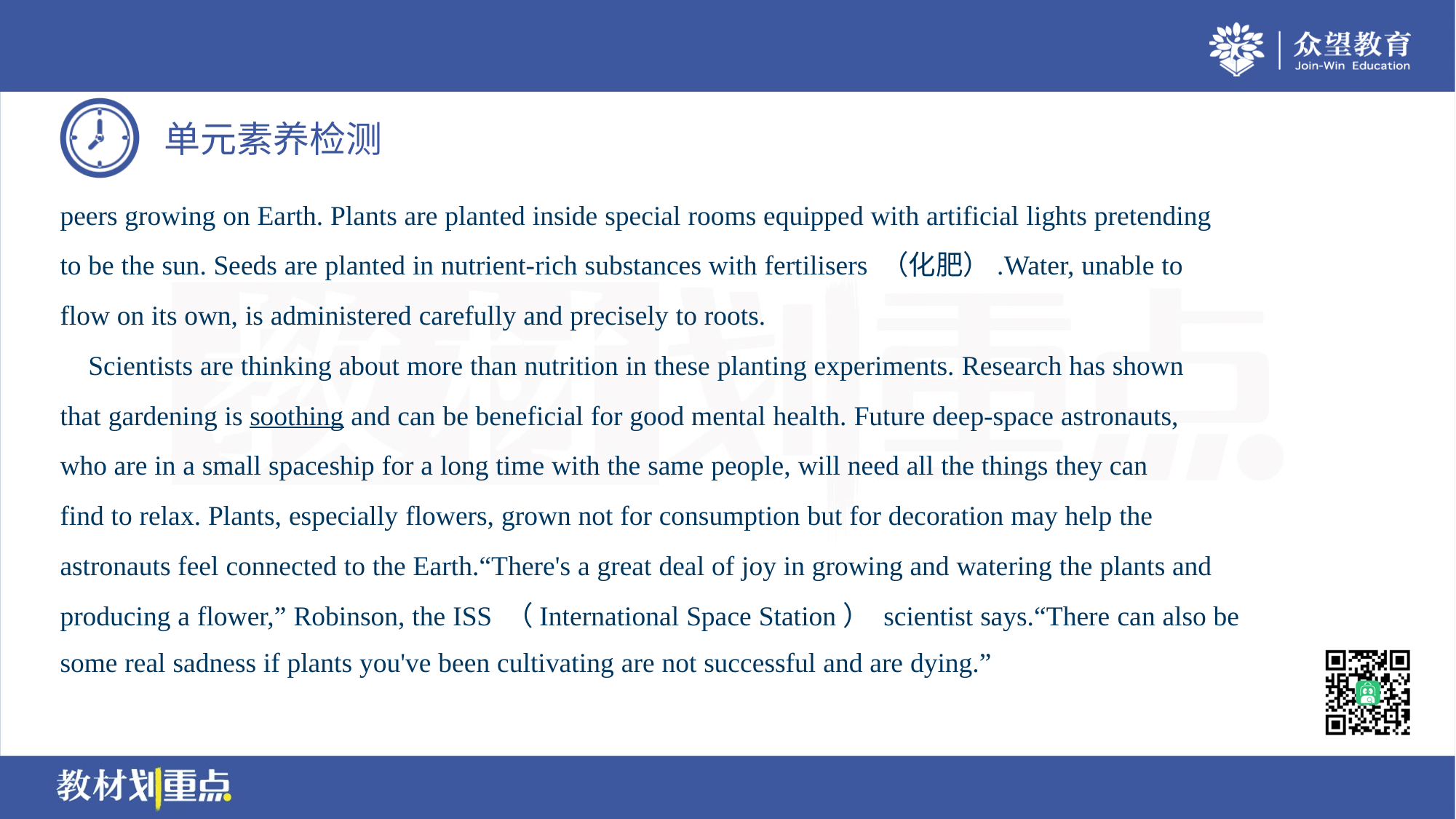

peers growing on Earth. Plants are planted inside special rooms equipped with artificial lights pretending
to be the sun. Seeds are planted in nutrient-rich substances with fertilisers （化肥）.Water, unable to
flow on its own, is administered carefully and precisely to roots.
    Scientists are thinking about more than nutrition in these planting experiments. Research has shown
that gardening is soothing and can be beneficial for good mental health. Future deep-space astronauts,
who are in a small spaceship for a long time with the same people, will need all the things they can
find to relax. Plants, especially flowers, grown not for consumption but for decoration may help the
astronauts feel connected to the Earth.“There's a great deal of joy in growing and watering the plants and
producing a flower,” Robinson, the ISS （International Space Station） scientist says.“There can also be
some real sadness if plants you've been cultivating are not successful and are dying.”